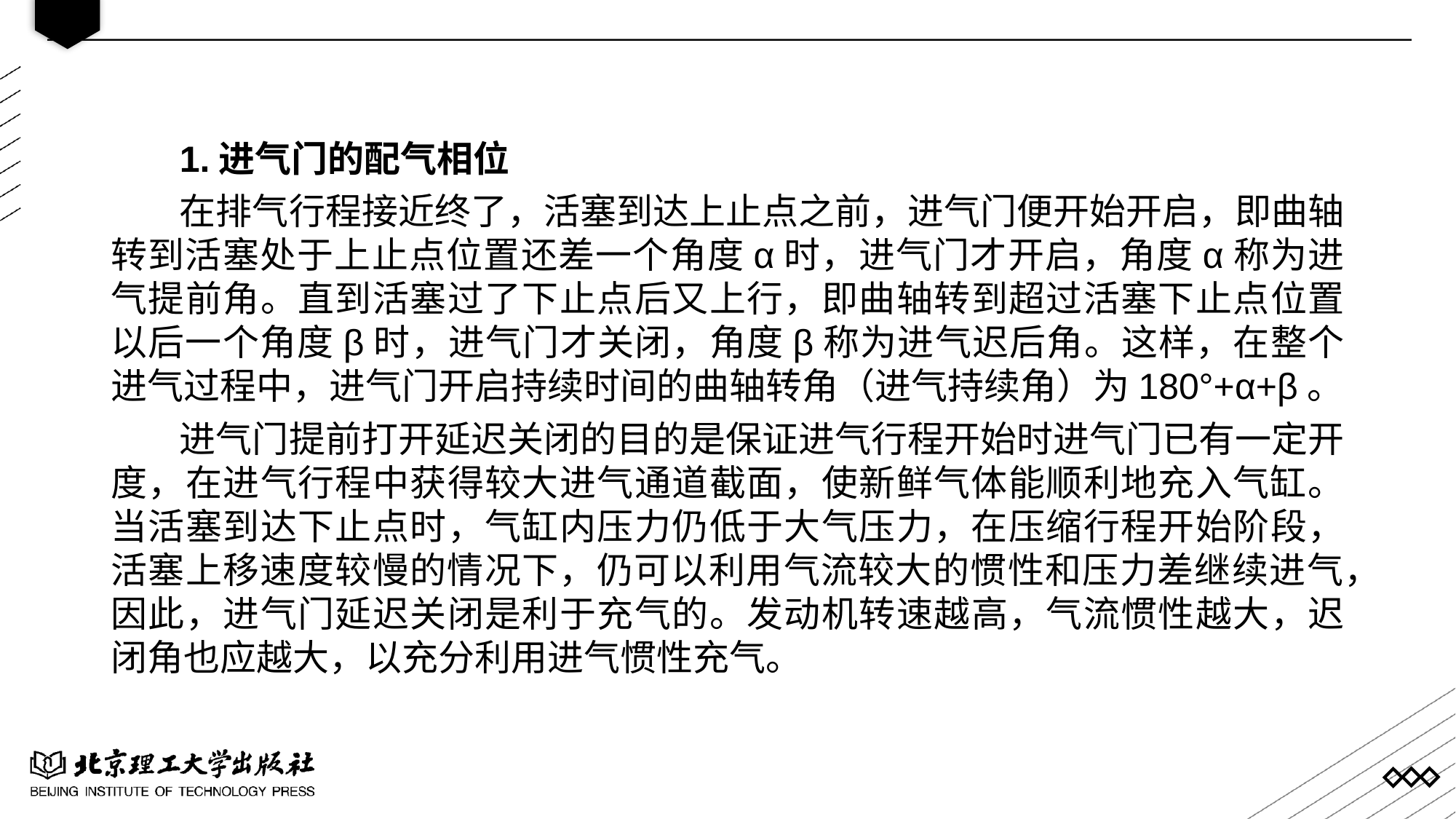

1.进气门的配气相位
在排气行程接近终了，活塞到达上止点之前，进气门便开始开启，即曲轴转到活塞处于上止点位置还差一个角度α时，进气门才开启，角度α称为进气提前角。直到活塞过了下止点后又上行，即曲轴转到超过活塞下止点位置以后一个角度β时，进气门才关闭，角度β称为进气迟后角。这样，在整个进气过程中，进气门开启持续时间的曲轴转角（进气持续角）为180°+α+β。
进气门提前打开延迟关闭的目的是保证进气行程开始时进气门已有一定开度，在进气行程中获得较大进气通道截面，使新鲜气体能顺利地充入气缸。当活塞到达下止点时，气缸内压力仍低于大气压力，在压缩行程开始阶段，活塞上移速度较慢的情况下，仍可以利用气流较大的惯性和压力差继续进气，因此，进气门延迟关闭是利于充气的。发动机转速越高，气流惯性越大，迟闭角也应越大，以充分利用进气惯性充气。